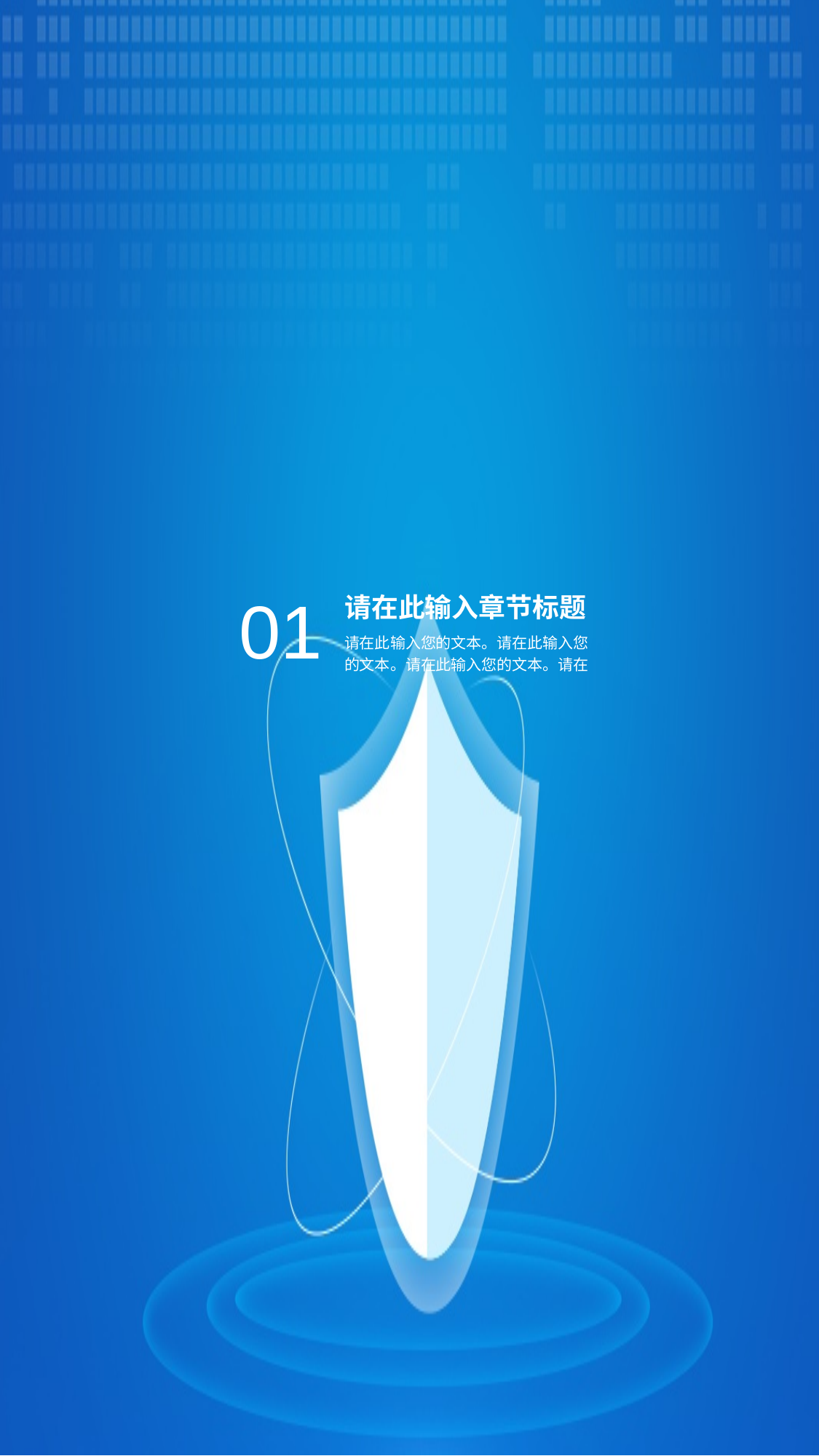

01
# 请在此输入章节标题
请在此输入您的文本。请在此输入您的文本。请在此输入您的文本。请在